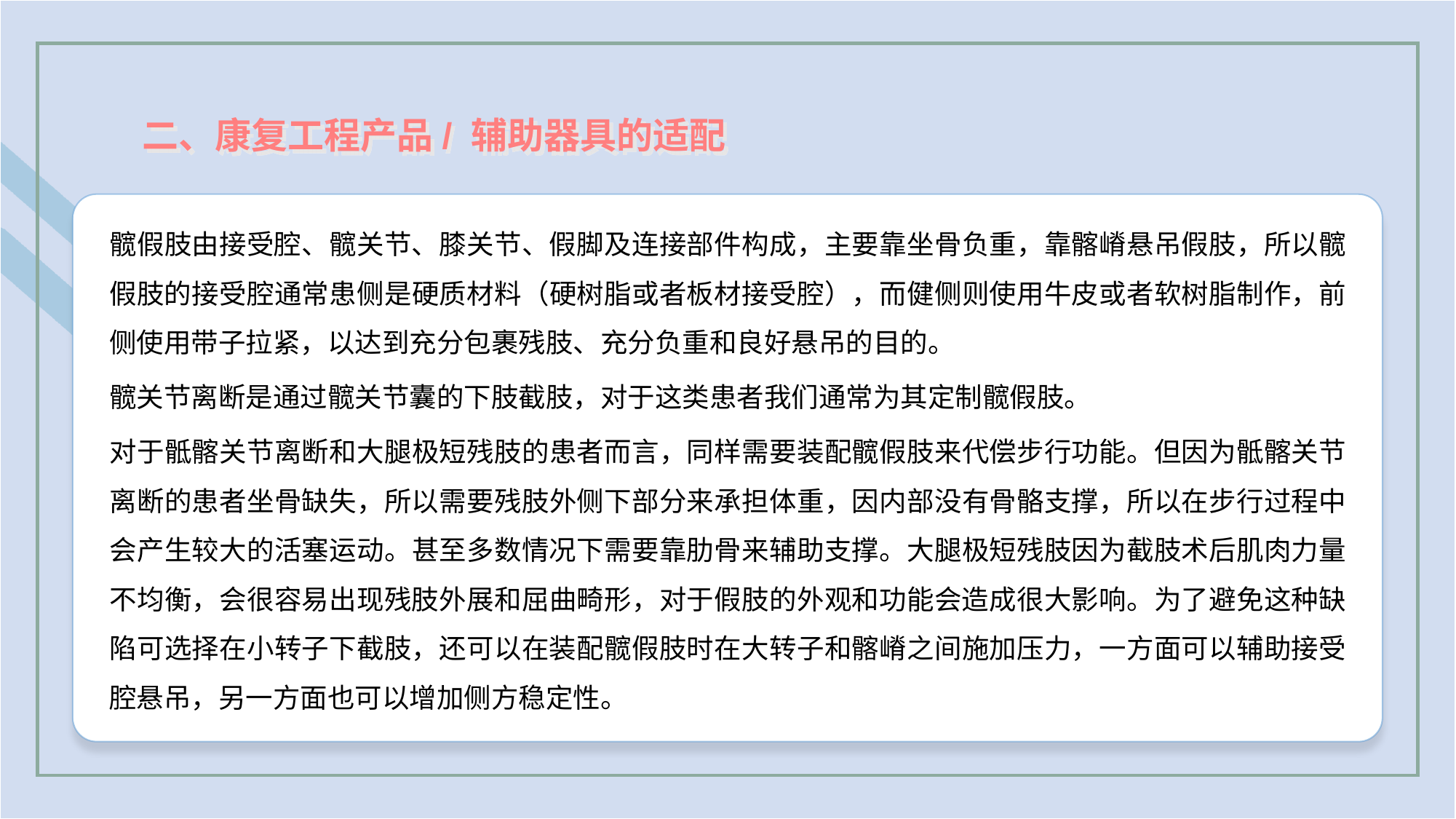

二、康复工程产品/ 辅助器具的适配

髋假肢由接受腔、髋关节、膝关节、假脚及连接部件构成，主要靠坐骨负重，靠髂嵴悬吊假肢，所以髋假肢的接受腔通常患侧是硬质材料（硬树脂或者板材接受腔），而健侧则使用牛皮或者软树脂制作，前侧使用带子拉紧，以达到充分包裹残肢、充分负重和良好悬吊的目的。
髋关节离断是通过髋关节囊的下肢截肢，对于这类患者我们通常为其定制髋假肢。
对于骶髂关节离断和大腿极短残肢的患者而言，同样需要装配髋假肢来代偿步行功能。但因为骶髂关节离断的患者坐骨缺失，所以需要残肢外侧下部分来承担体重，因内部没有骨骼支撑，所以在步行过程中会产生较大的活塞运动。甚至多数情况下需要靠肋骨来辅助支撑。大腿极短残肢因为截肢术后肌肉力量不均衡，会很容易出现残肢外展和屈曲畸形，对于假肢的外观和功能会造成很大影响。为了避免这种缺陷可选择在小转子下截肢，还可以在装配髋假肢时在大转子和髂嵴之间施加压力，一方面可以辅助接受腔悬吊，另一方面也可以增加侧方稳定性。